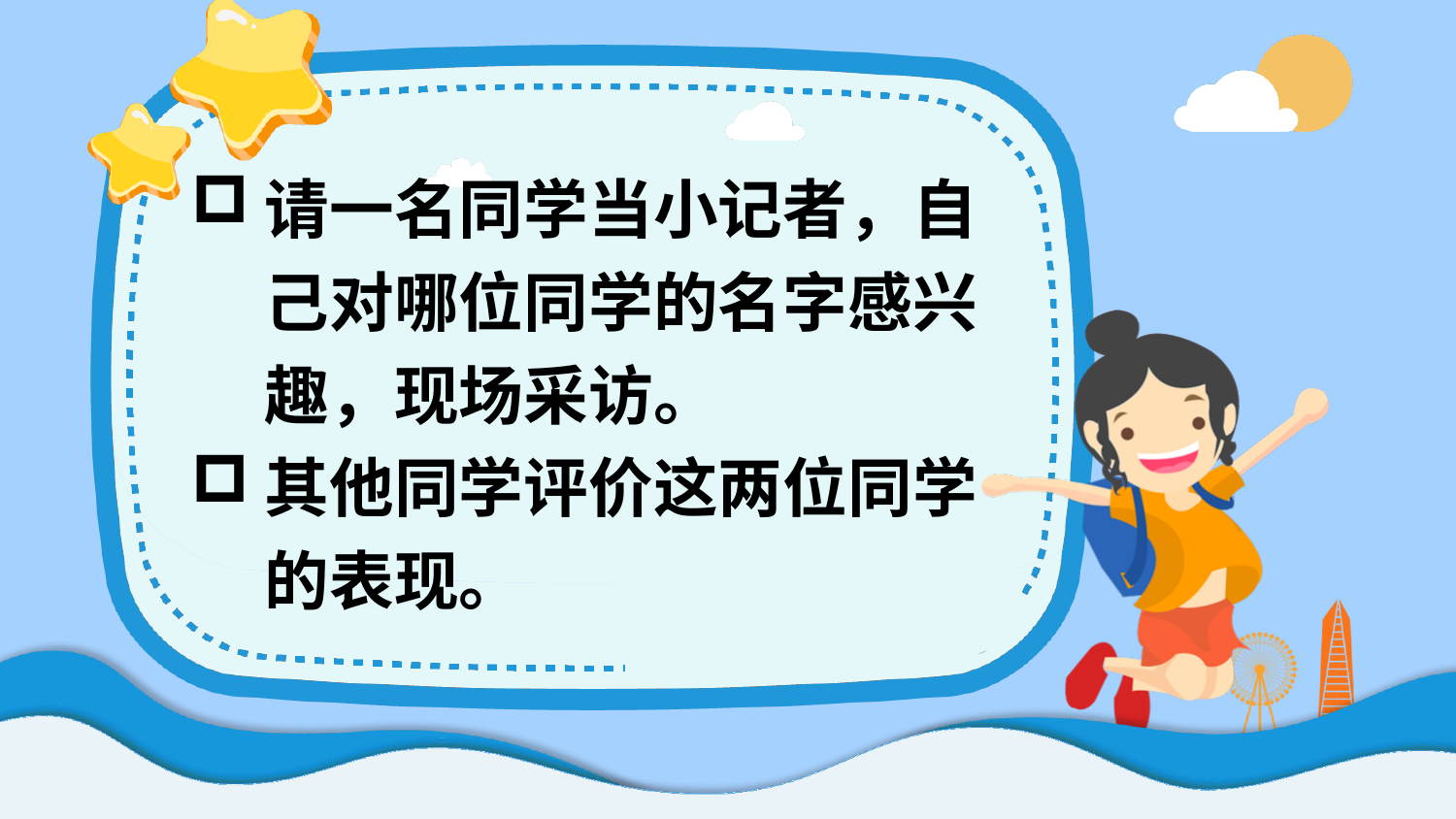

请一名同学当小记者，自己对哪位同学的名字感兴趣，现场采访。
其他同学评价这两位同学的表现。